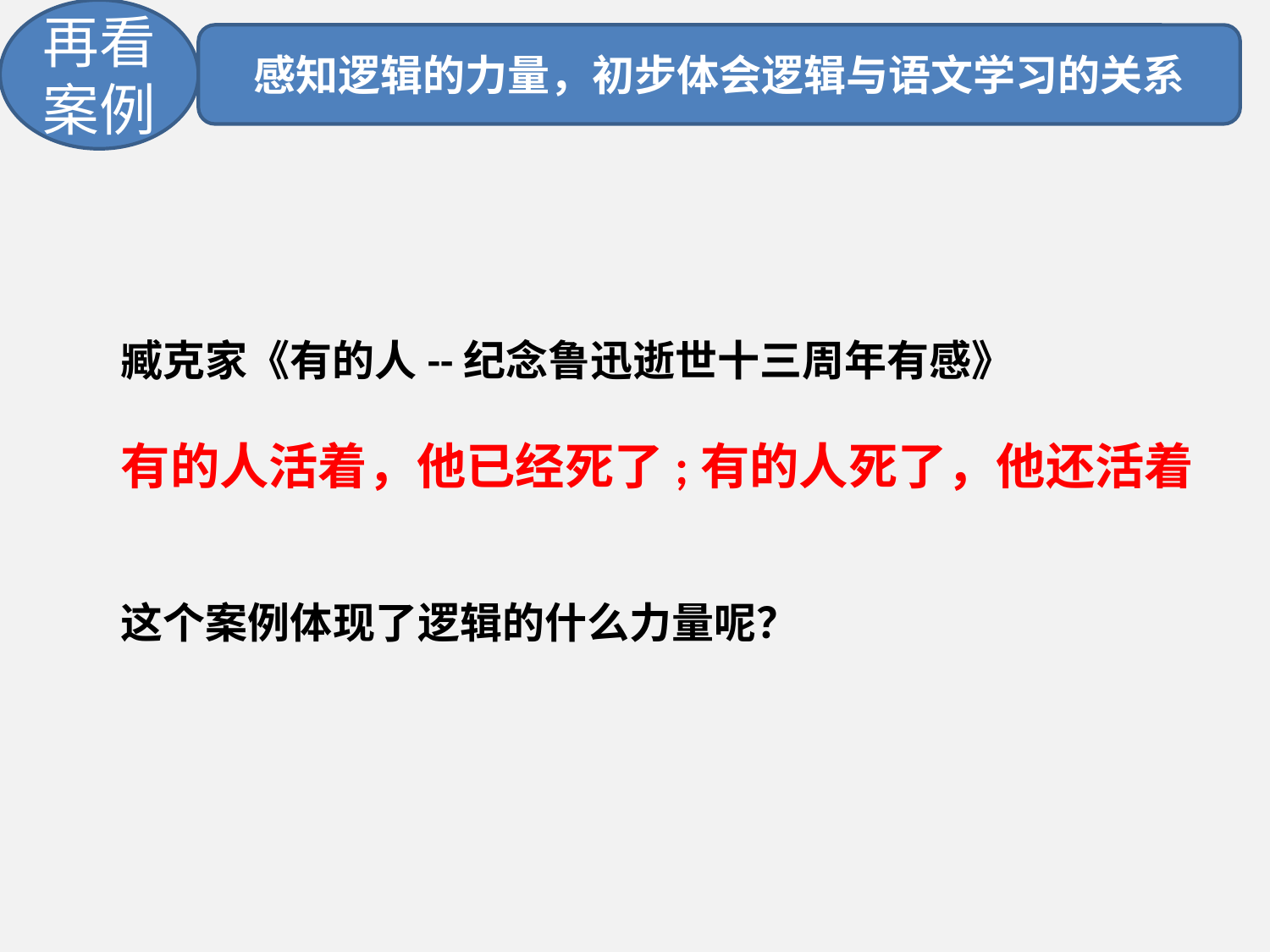

再看案例
感知逻辑的力量，初步体会逻辑与语文学习的关系

臧克家《有的人--纪念鲁迅逝世十三周年有感》

有的人活着，他已经死了;有的人死了，他还活着

这个案例体现了逻辑的什么力量呢？